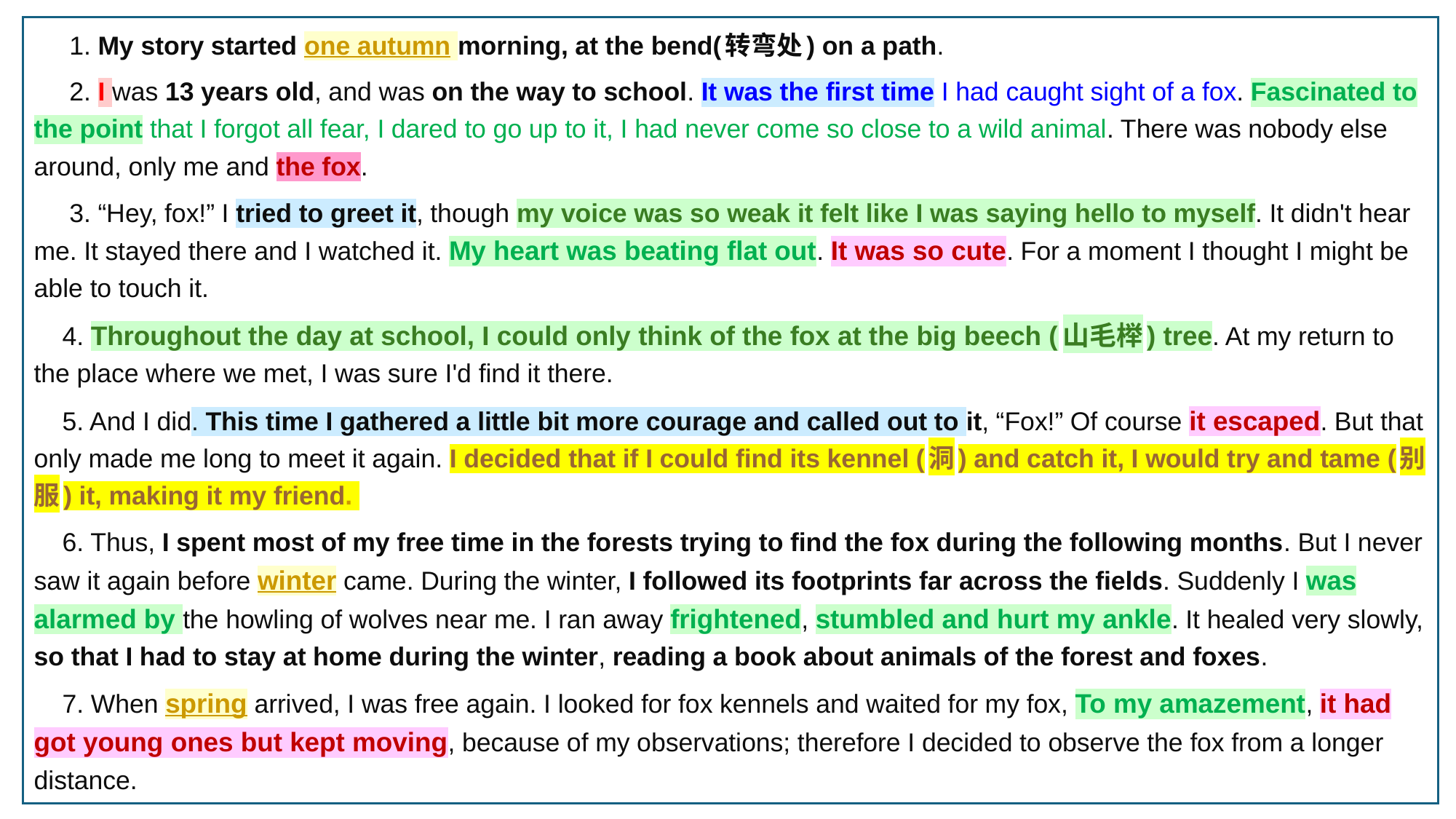

1. My story started one autumn morning, at the bend(转弯处) on a path.
     2. I was 13 years old, and was on the way to school. It was the first time I had caught sight of a fox. Fascinated to the point that I forgot all fear, I dared to go up to it, I had never come so close to a wild animal. There was nobody else around, only me and the fox.
     3. “Hey, fox!” I tried to greet it, though my voice was so weak it felt like I was saying hello to myself. It didn't hear me. It stayed there and I watched it. My heart was beating flat out. It was so cute. For a moment I thought I might be able to touch it.
    4. Throughout the day at school, I could only think of the fox at the big beech (山毛榉) tree. At my return to the place where we met, I was sure I'd find it there.
    5. And I did. This time I gathered a little bit more courage and called out to it, “Fox!” Of course it escaped. But that only made me long to meet it again. I decided that if I could find its kennel (洞) and catch it, I would try and tame (别服) it, making it my friend.
    6. Thus, I spent most of my free time in the forests trying to find the fox during the following months. But I never saw it again before winter came. During the winter, I followed its footprints far across the fields. Suddenly I was alarmed by the howling of wolves near me. I ran away frightened, stumbled and hurt my ankle. It healed very slowly, so that I had to stay at home during the winter, reading a book about animals of the forest and foxes.
    7. When spring arrived, I was free again. I looked for fox kennels and waited for my fox, To my amazement, it had got young ones but kept moving, because of my observations; therefore I decided to observe the fox from a longer distance.